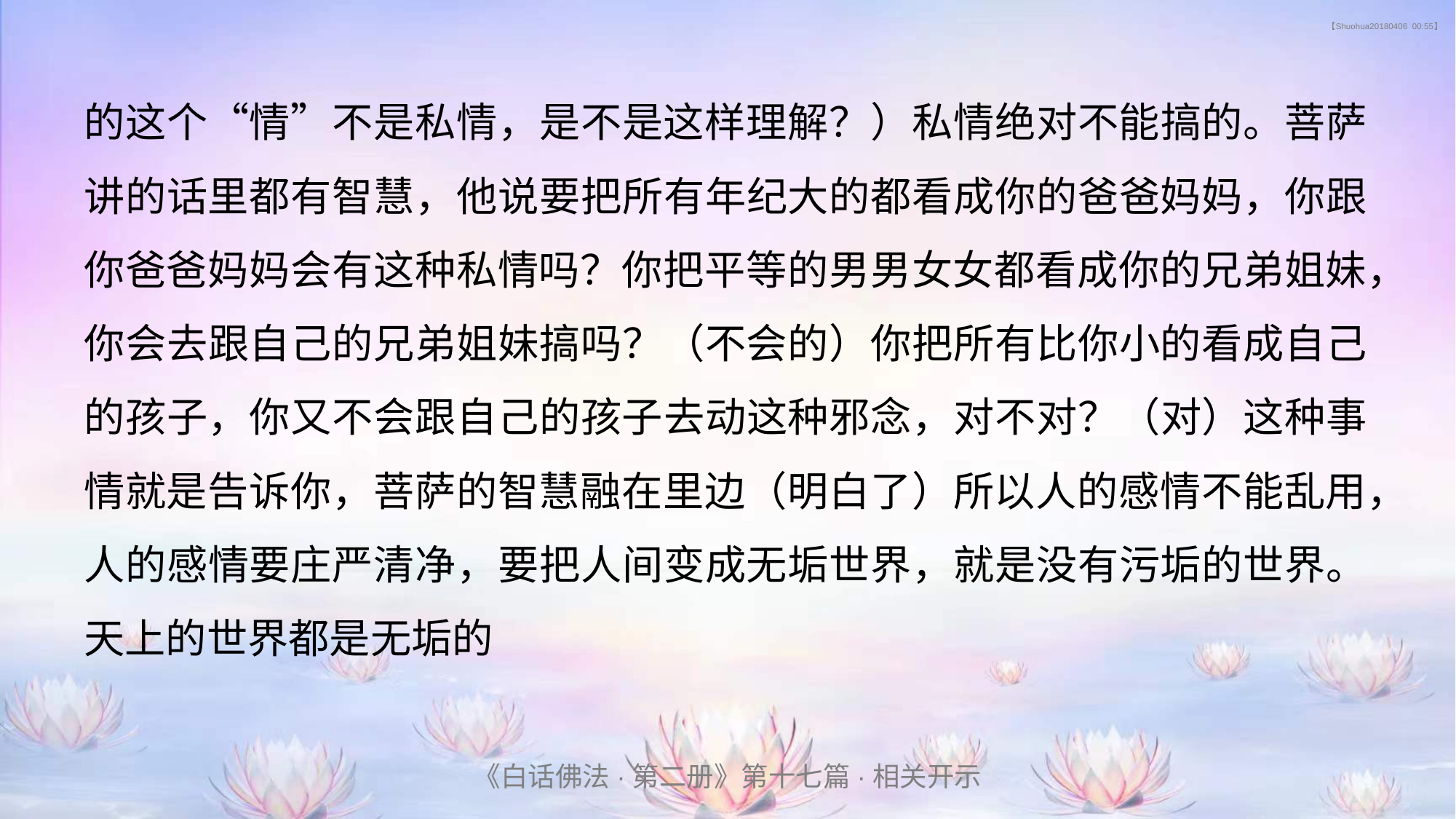

# 【Shuohua20180406  00:55】
的这个“情”不是私情，是不是这样理解？）私情绝对不能搞的。菩萨讲的话里都有智慧，他说要把所有年纪大的都看成你的爸爸妈妈，你跟你爸爸妈妈会有这种私情吗？你把平等的男男女女都看成你的兄弟姐妹，你会去跟自己的兄弟姐妹搞吗？（不会的）你把所有比你小的看成自己的孩子，你又不会跟自己的孩子去动这种邪念，对不对？（对）这种事情就是告诉你，菩萨的智慧融在里边（明白了）所以人的感情不能乱用，人的感情要庄严清净，要把人间变成无垢世界，就是没有污垢的世界。天上的世界都是无垢的
《白话佛法·第二册》第十七篇·相关开示